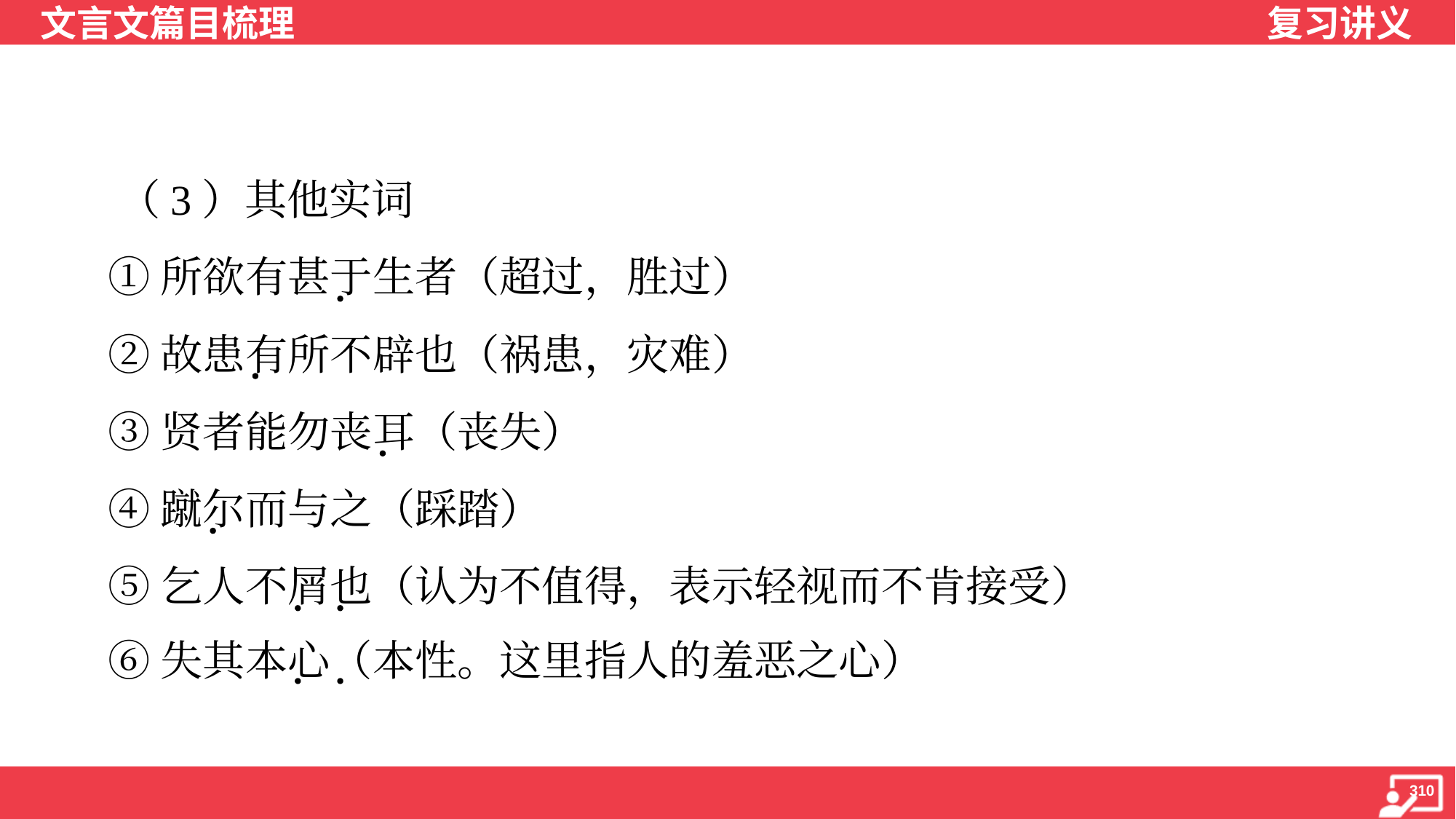

（3）其他实词
    ①所欲有甚于生者（超过，胜过）
    ②故患有所不辟也（祸患，灾难）
    ③贤者能勿丧耳（丧失）
    ④蹴尔而与之（踩踏）
    ⑤乞人不屑也（认为不值得，表示轻视而不肯接受）
    ⑥失其本心（本性。这里指人的羞恶之心）